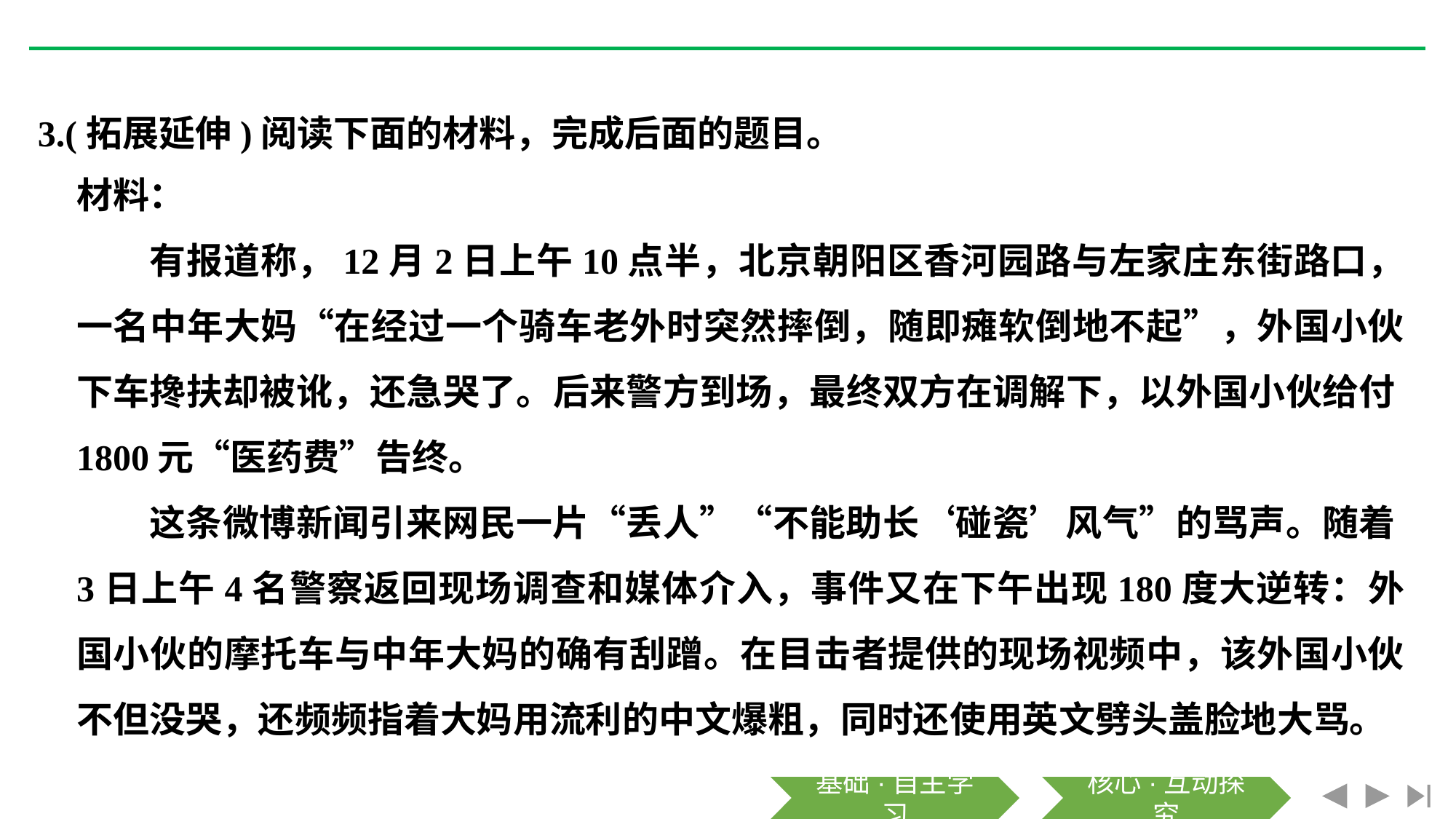

3.(拓展延伸)阅读下面的材料，完成后面的题目。
材料：
有报道称，12月2日上午10点半，北京朝阳区香河园路与左家庄东街路口，一名中年大妈“在经过一个骑车老外时突然摔倒，随即瘫软倒地不起”，外国小伙下车搀扶却被讹，还急哭了。后来警方到场，最终双方在调解下，以外国小伙给付1800元“医药费”告终。
这条微博新闻引来网民一片“丢人”“不能助长‘碰瓷’风气”的骂声。随着3日上午4名警察返回现场调查和媒体介入，事件又在下午出现180度大逆转：外国小伙的摩托车与中年大妈的确有刮蹭。在目击者提供的现场视频中，该外国小伙不但没哭，还频频指着大妈用流利的中文爆粗，同时还使用英文劈头盖脸地大骂。